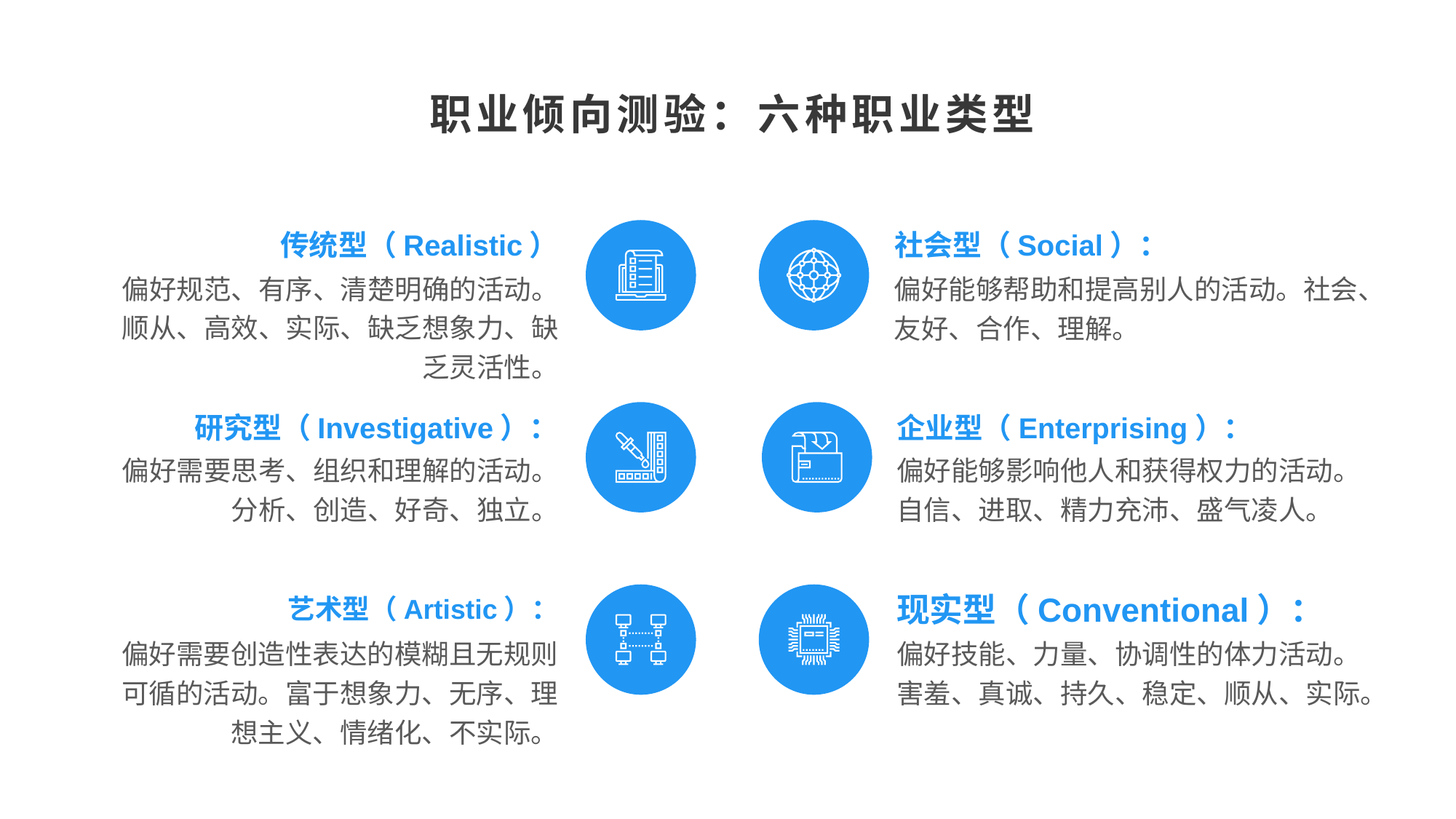

职业倾向测验：六种职业类型
社会型（Social）：
传统型（Realistic）

偏好规范、有序、清楚明确的活动。顺从、高效、实际、缺乏想象力、缺乏灵活性。
偏好能够帮助和提高别人的活动。社会、友好、合作、理解。
企业型（Enterprising）：
研究型（Investigative）：

偏好需要思考、组织和理解的活动。分析、创造、好奇、独立。
偏好能够影响他人和获得权力的活动。自信、进取、精力充沛、盛气凌人。
现实型（Conventional）：
艺术型（Artistic）：

偏好需要创造性表达的模糊且无规则可循的活动。富于想象力、无序、理想主义、情绪化、不实际。
偏好技能、力量、协调性的体力活动。害羞、真诚、持久、稳定、顺从、实际。